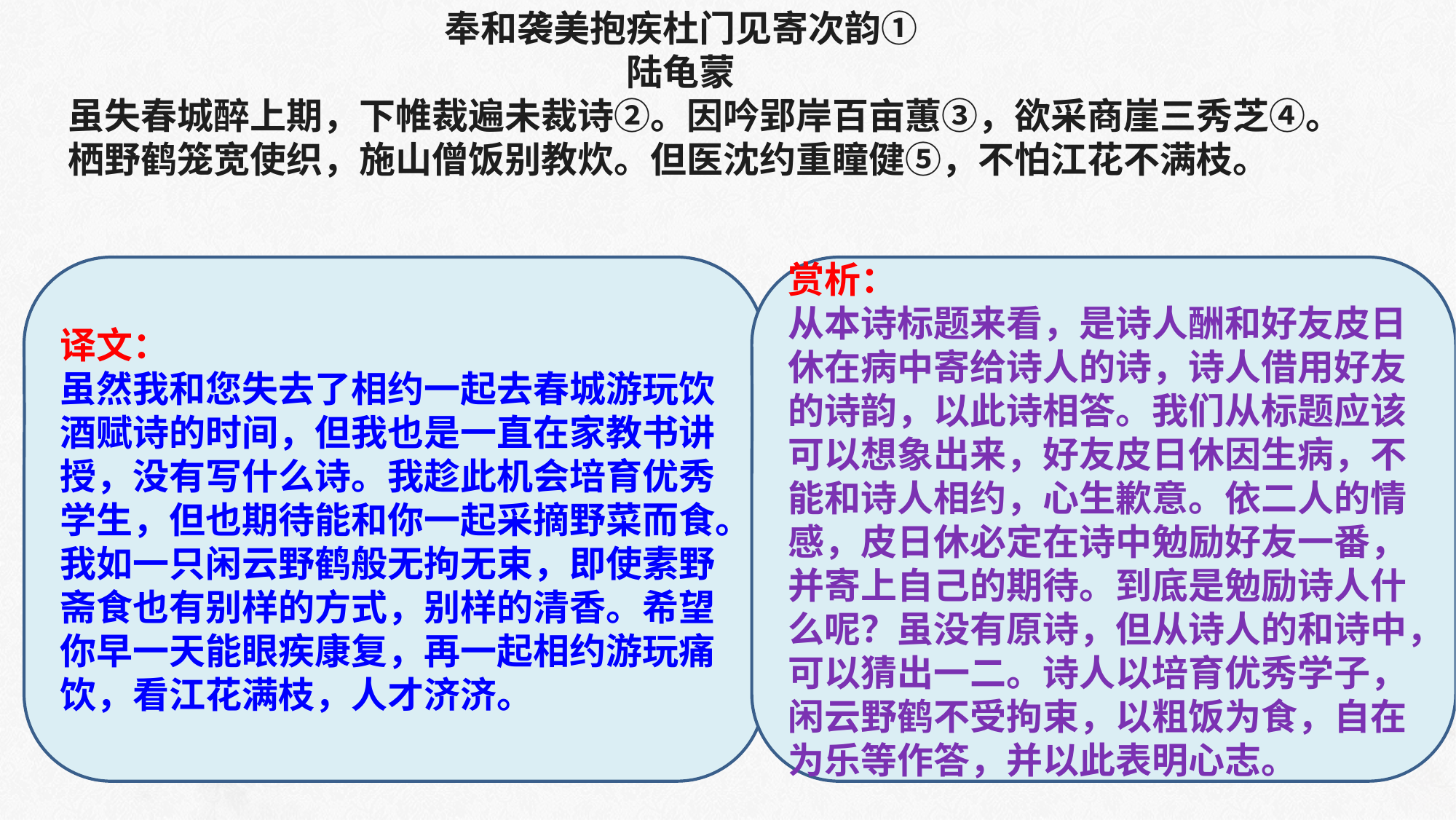

奉和袭美抱疾杜门见寄次韵①
陆龟蒙
   虽失春城醉上期，下帷裁遍未裁诗②。因吟郢岸百亩蕙③，欲采商崖三秀芝④。
   栖野鹤笼宽使织，施山僧饭别教炊。但医沈约重瞳健⑤，不怕江花不满枝。
译文：
虽然我和您失去了相约一起去春城游玩饮酒赋诗的时间，但我也是一直在家教书讲授，没有写什么诗。我趁此机会培育优秀学生，但也期待能和你一起采摘野菜而食。我如一只闲云野鹤般无拘无束，即使素野斋食也有别样的方式，别样的清香。希望你早一天能眼疾康复，再一起相约游玩痛饮，看江花满枝，人才济济。
赏析：
从本诗标题来看，是诗人酬和好友皮日休在病中寄给诗人的诗，诗人借用好友的诗韵，以此诗相答。我们从标题应该可以想象出来，好友皮日休因生病，不能和诗人相约，心生歉意。依二人的情感，皮日休必定在诗中勉励好友一番，并寄上自己的期待。到底是勉励诗人什么呢？虽没有原诗，但从诗人的和诗中，可以猜出一二。诗人以培育优秀学子，闲云野鹤不受拘束，以粗饭为食，自在为乐等作答，并以此表明心志。